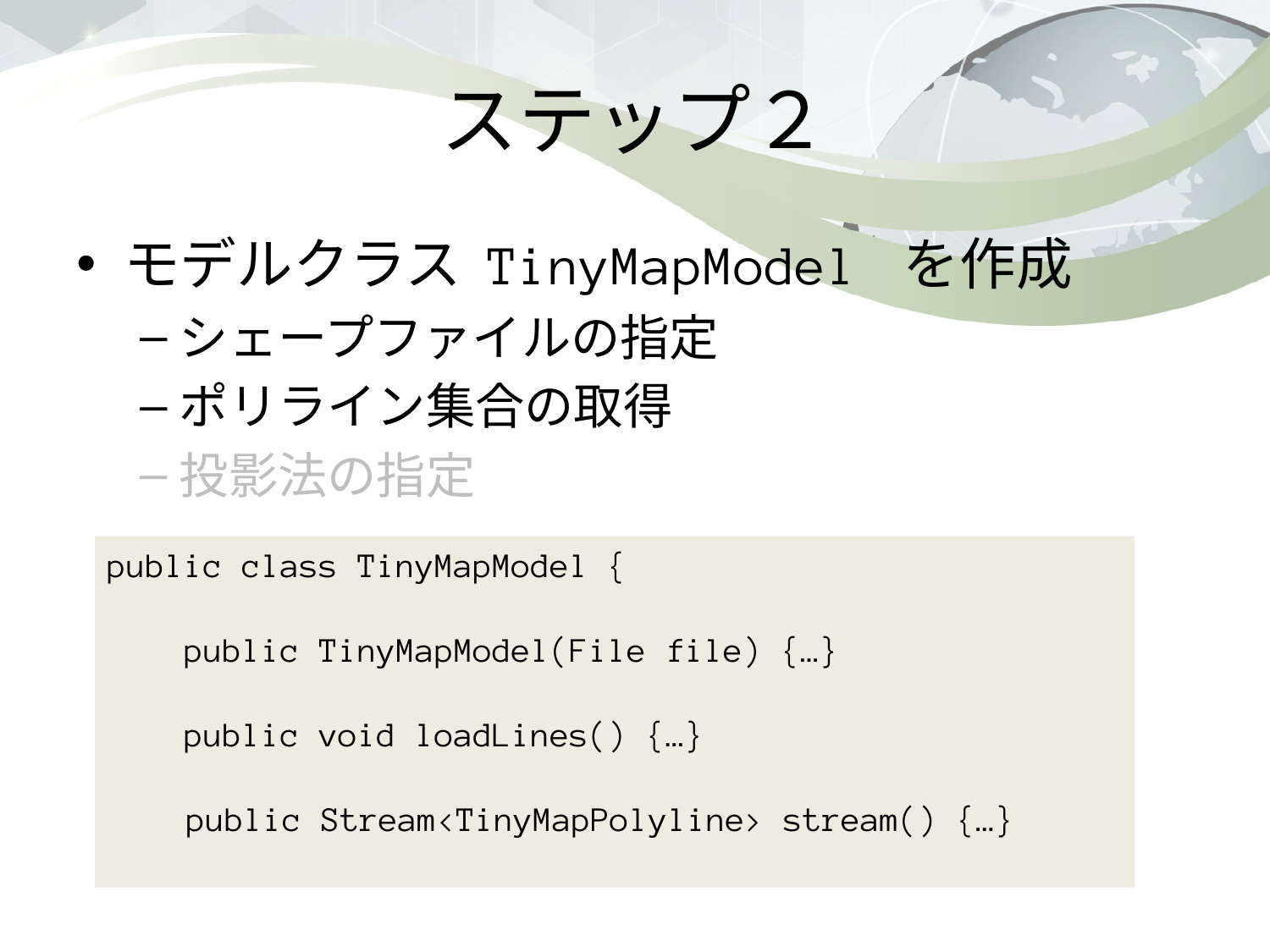

# ステップ２
モデルクラス TinyMapModel を作成
シェープファイルの指定
ポリライン集合の取得
投影法の指定
public class TinyMapModel {

    public TinyMapModel(File file) {…}

    public void loadLines() {…}

　　public Stream<TinyMapPolyline> stream() {…}